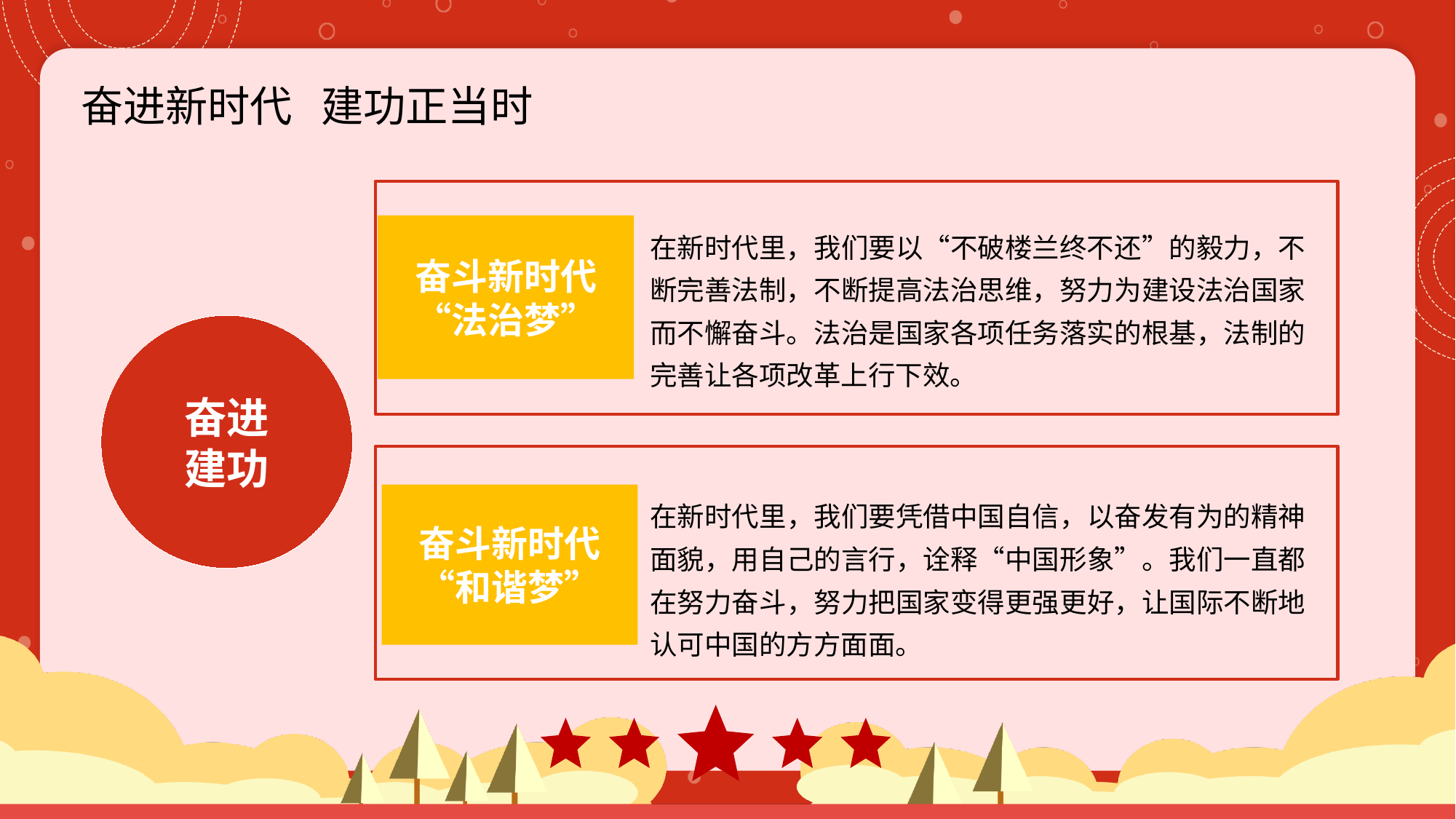

奋进新时代   建功正当时

奋斗新时代“法治梦”
在新时代里，我们要以“不破楼兰终不还”的毅力，不断完善法制，不断提高法治思维，努力为建设法治国家而不懈奋斗。法治是国家各项任务落实的根基，法制的完善让各项改革上行下效。

奋进
建功

奋斗新时代“和谐梦”
在新时代里，我们要凭借中国自信，以奋发有为的精神面貌，用自己的言行，诠释“中国形象”。我们一直都在努力奋斗，努力把国家变得更强更好，让国际不断地认可中国的方方面面。